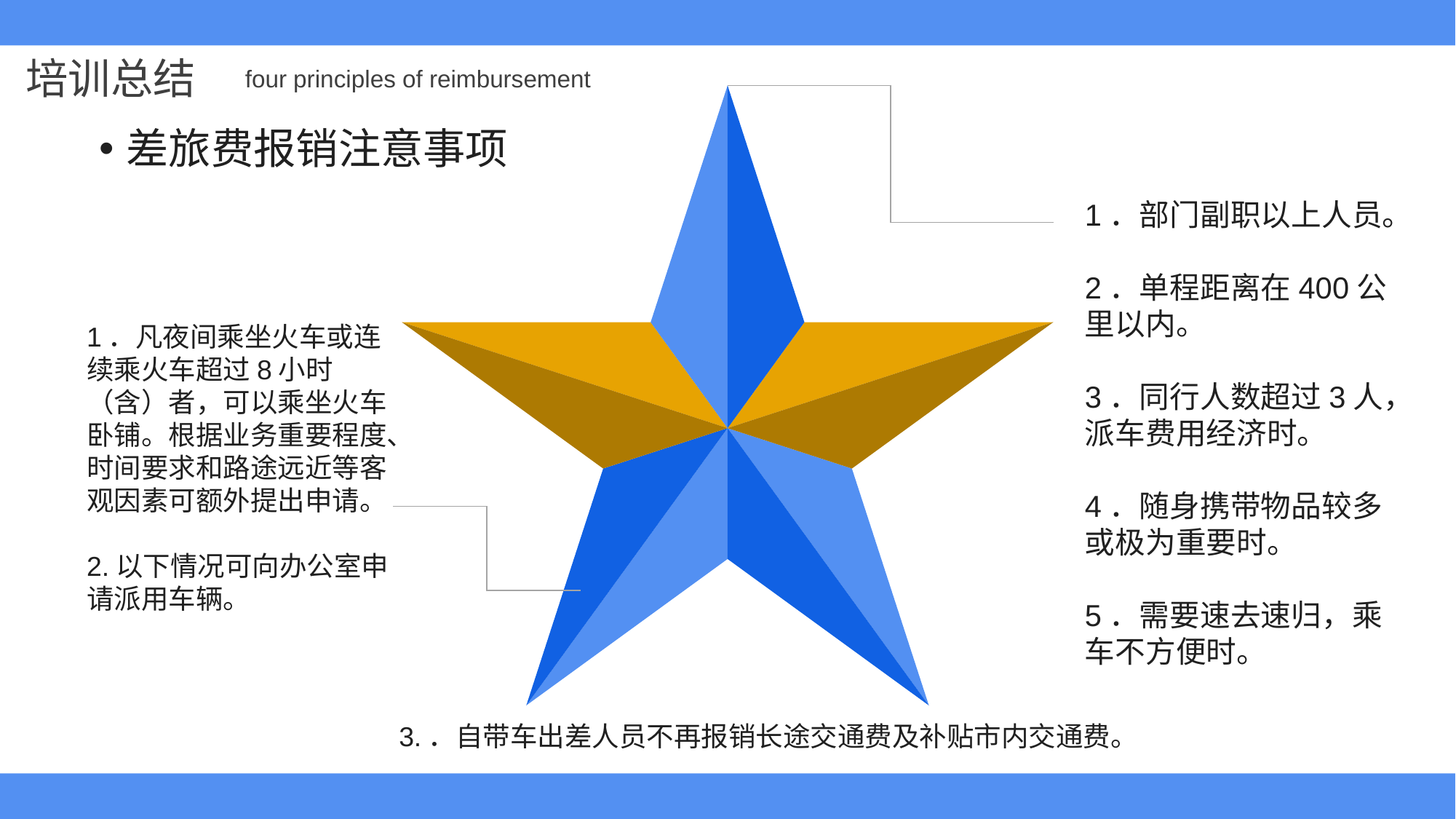

差旅费报销注意事项

1．部门副职以上人员。

2．单程距离在400公里以内。

3．同行人数超过3人，派车费用经济时。

4．随身携带物品较多或极为重要时。

5．需要速去速归，乘车不方便时。
1．凡夜间乘坐火车或连续乘火车超过8小时（含）者，可以乘坐火车卧铺。根据业务重要程度、时间要求和路途远近等客观因素可额外提出申请。

2.以下情况可向办公室申请派用车辆。

3.．自带车出差人员不再报销长途交通费及补贴市内交通费。